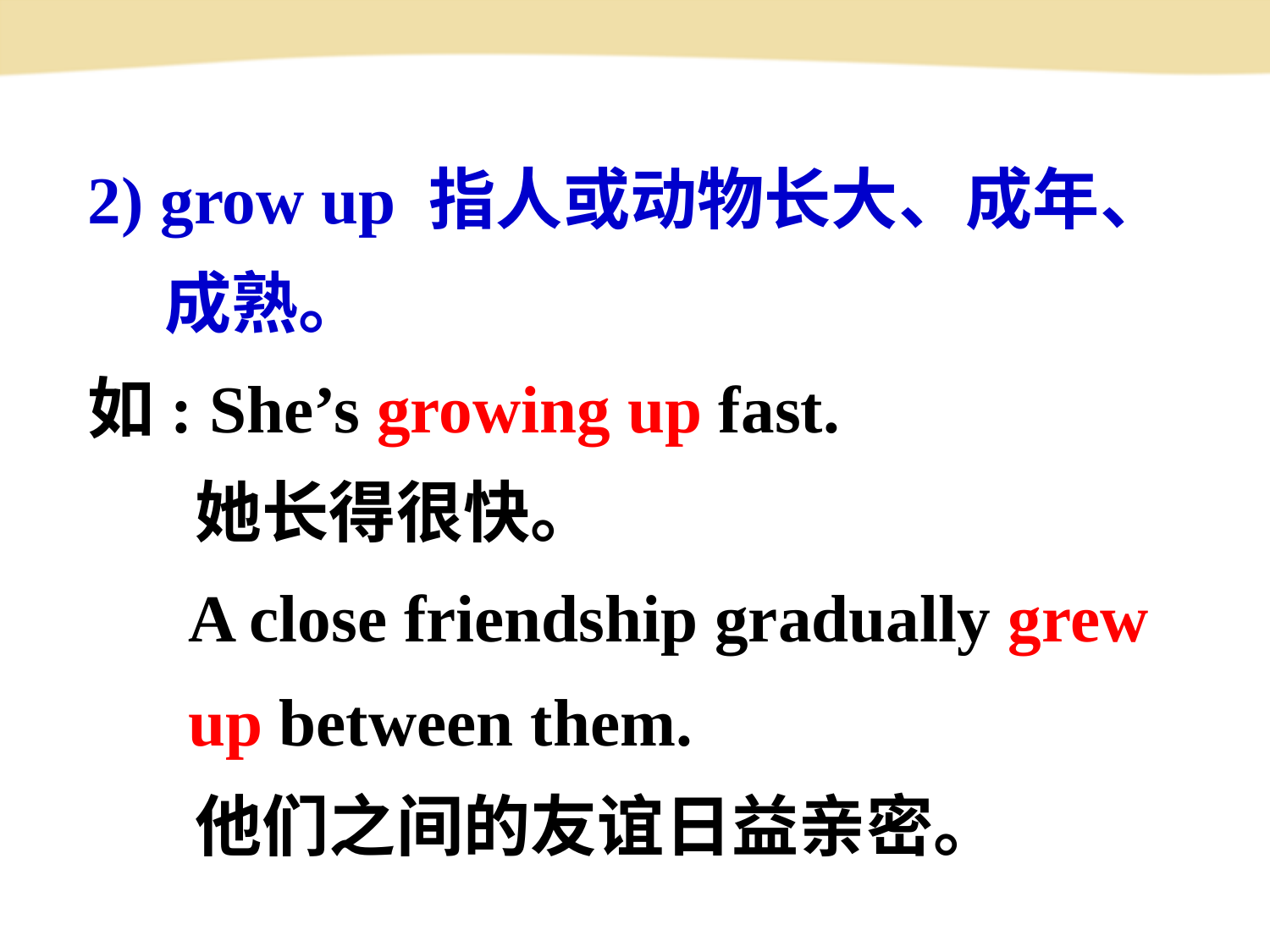

2) grow up 指人或动物长大、成年、
    成熟。
如: She’s growing up fast.
      她长得很快。
      A close friendship gradually grew
      up between them.
      他们之间的友谊日益亲密。